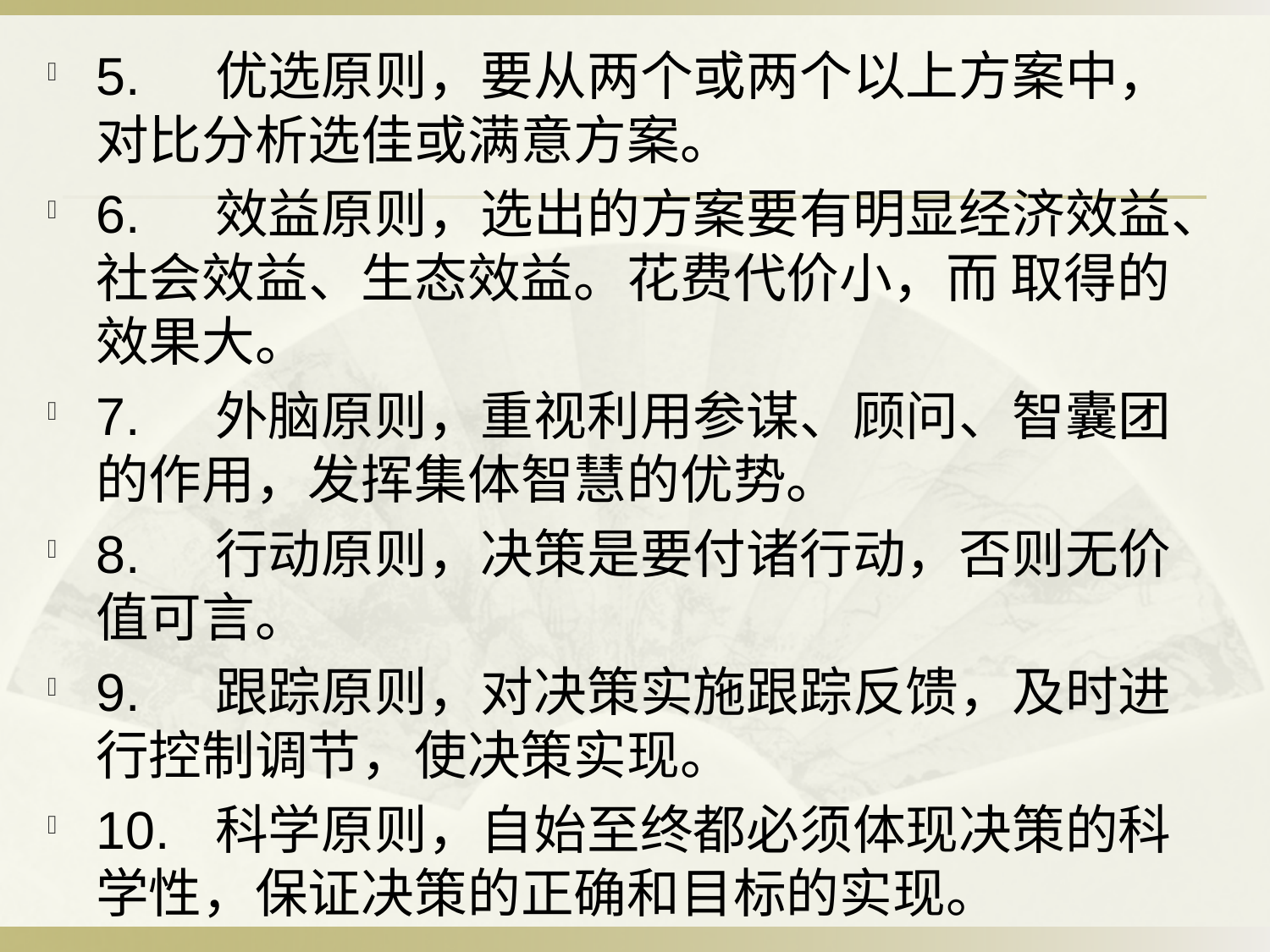

5.	优选原则，要从两个或两个以上方案中，对比分析选佳或满意方案。
6.	效益原则，选出的方案要有明显经济效益、社会效益、生态效益。花费代价小，而 取得的效果大。
7.	外脑原则，重视利用参谋、顾问、智囊团的作用，发挥集体智慧的优势。
8.	行动原则，决策是要付诸行动，否则无价值可言。
9.	跟踪原则，对决策实施跟踪反馈，及时进行控制调节，使决策实现。
10.	科学原则，自始至终都必须体现决策的科学性，保证决策的正确和目标的实现。

#